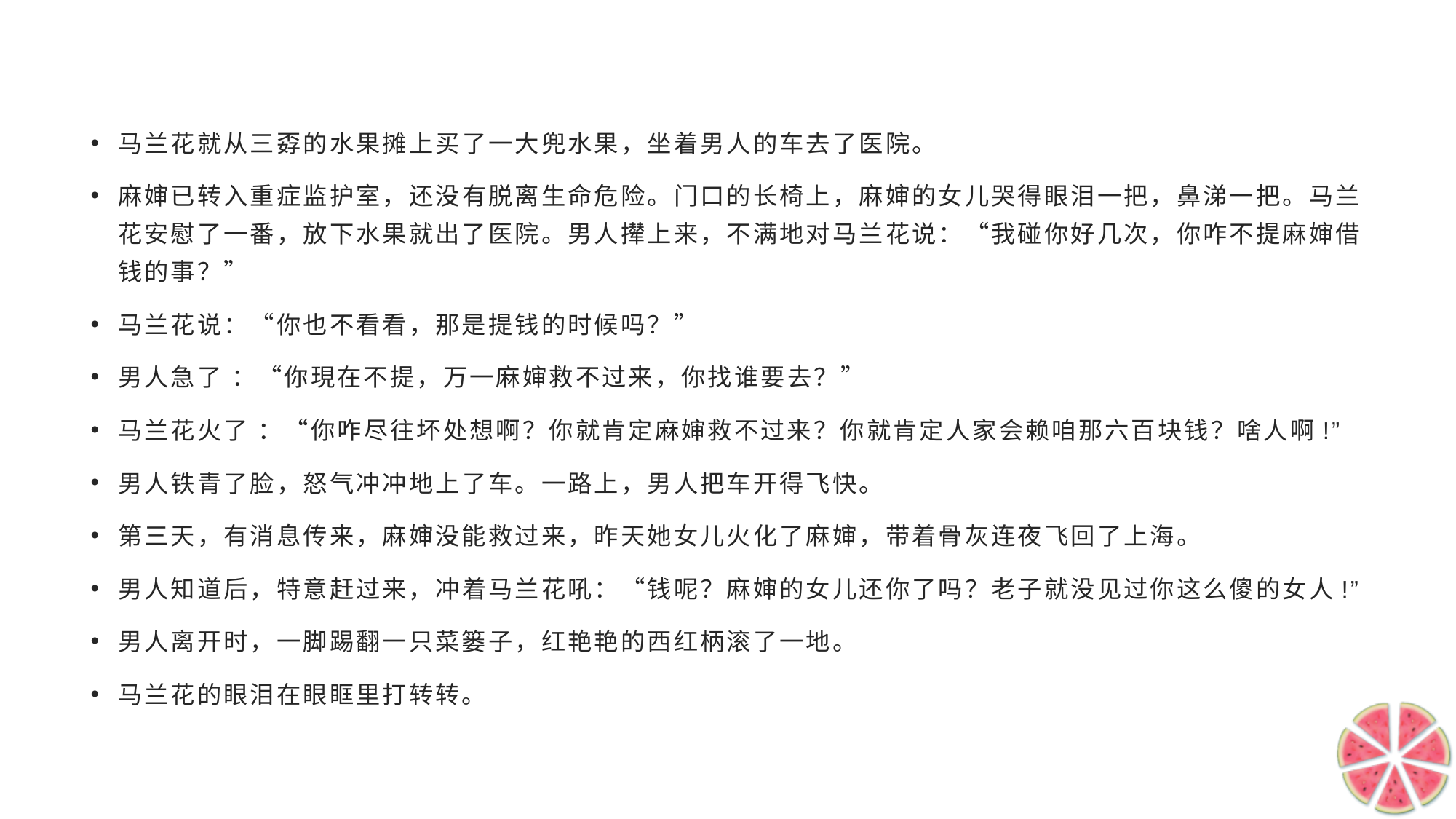

#
马兰花就从三孬的水果摊上买了一大兜水果，坐着男人的车去了医院。
麻婶已转入重症监护室，还没有脱离生命危险。门口的长椅上，麻婶的女儿哭得眼泪一把，鼻涕一把。马兰花安慰了一番，放下水果就出了医院。男人撵上来，不满地对马兰花说：“我碰你好几次，你咋不提麻婶借钱的事？”
马兰花说：“你也不看看，那是提钱的时候吗？”
男人急了 ：“你現在不提，万一麻婶救不过来，你找谁要去？”
马兰花火了 ：“你咋尽往坏处想啊？你就肯定麻婶救不过来？你就肯定人家会赖咱那六百块钱？啥人啊!”
男人铁青了脸，怒气冲冲地上了车。一路上，男人把车开得飞快。
第三天，有消息传来，麻婶没能救过来，昨天她女儿火化了麻婶，带着骨灰连夜飞回了上海。
男人知道后，特意赶过来，冲着马兰花吼：“钱呢？麻婶的女儿还你了吗？老子就没见过你这么傻的女人!”
男人离开时，一脚踢翻一只菜篓子，红艳艳的西红柄滚了一地。
马兰花的眼泪在眼眶里打转转。